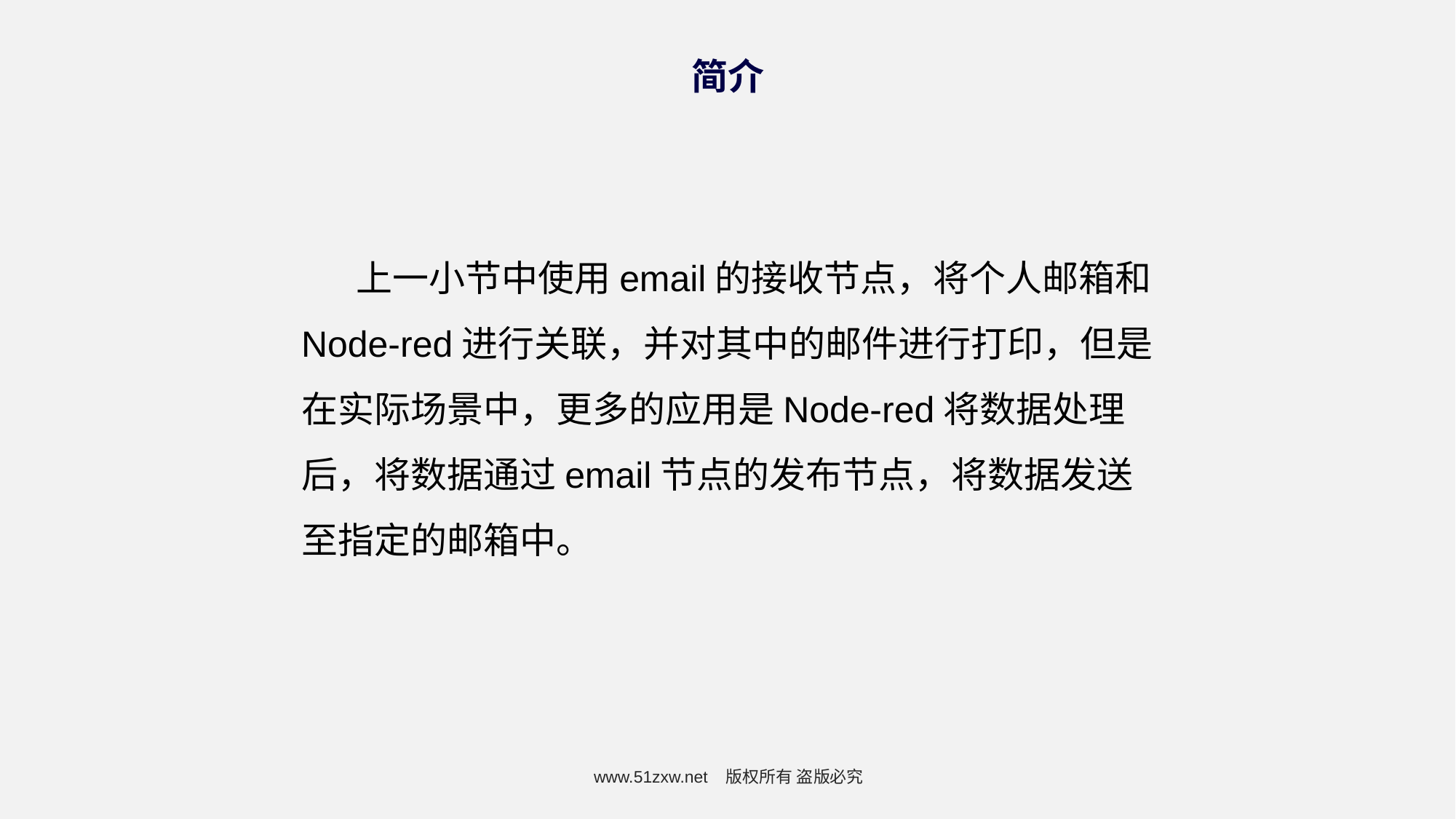

简介
上一小节中使用email的接收节点，将个人邮箱和Node-red进行关联，并对其中的邮件进行打印，但是在实际场景中，更多的应用是Node-red将数据处理后，将数据通过email节点的发布节点，将数据发送至指定的邮箱中。
www.51zxw.net   版权所有 盗版必究